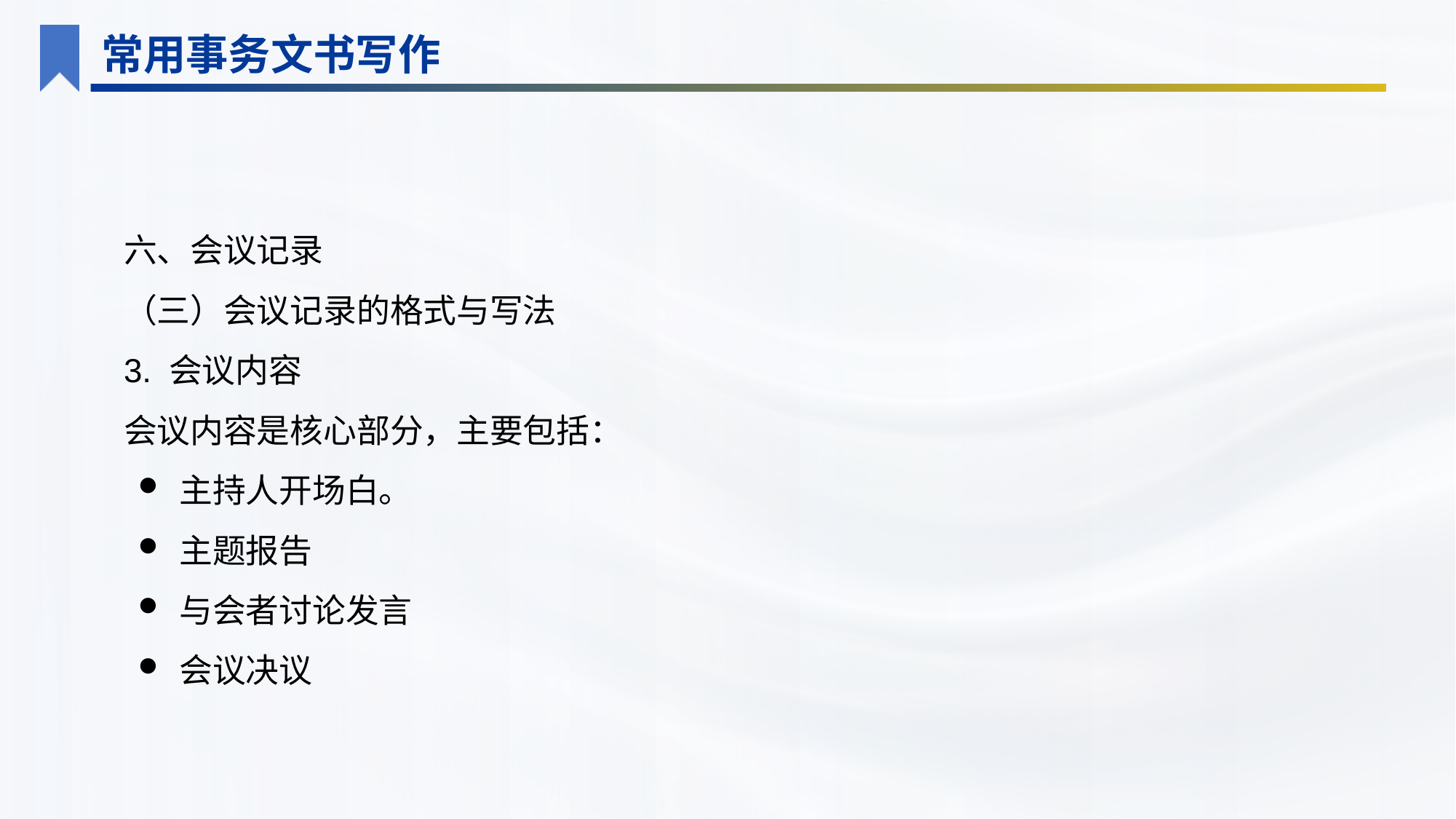

常用事务文书写作
六、会议记录
（三）会议记录的格式与写法
3. 会议内容
会议内容是核心部分，主要包括：
主持人开场白。
主题报告
与会者讨论发言
会议决议